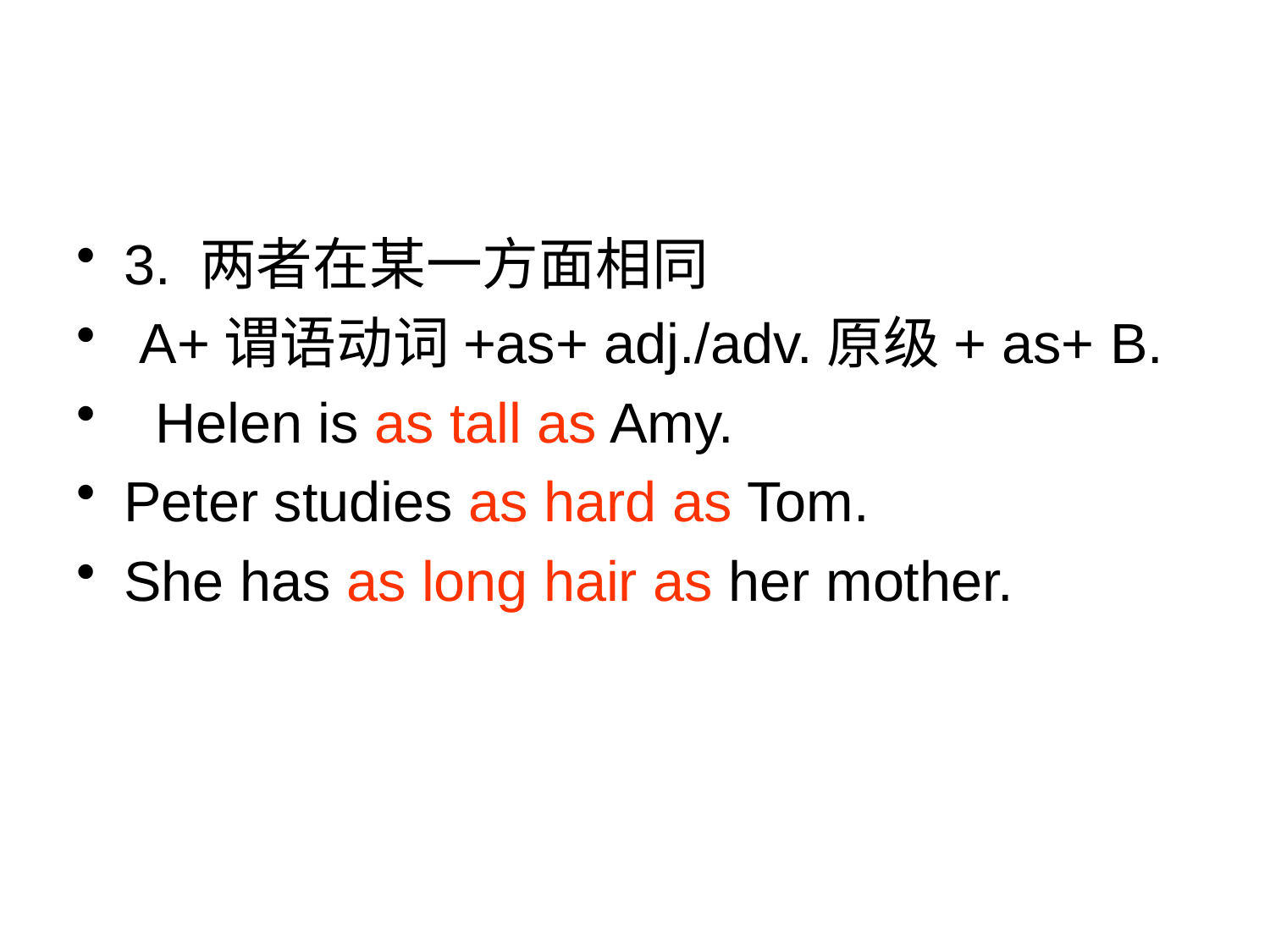

#
3. 两者在某一方面相同
 A+谓语动词+as+ adj./adv.原级+ as+ B.
  Helen is as tall as Amy.
Peter studies as hard as Tom.
She has as long hair as her mother.